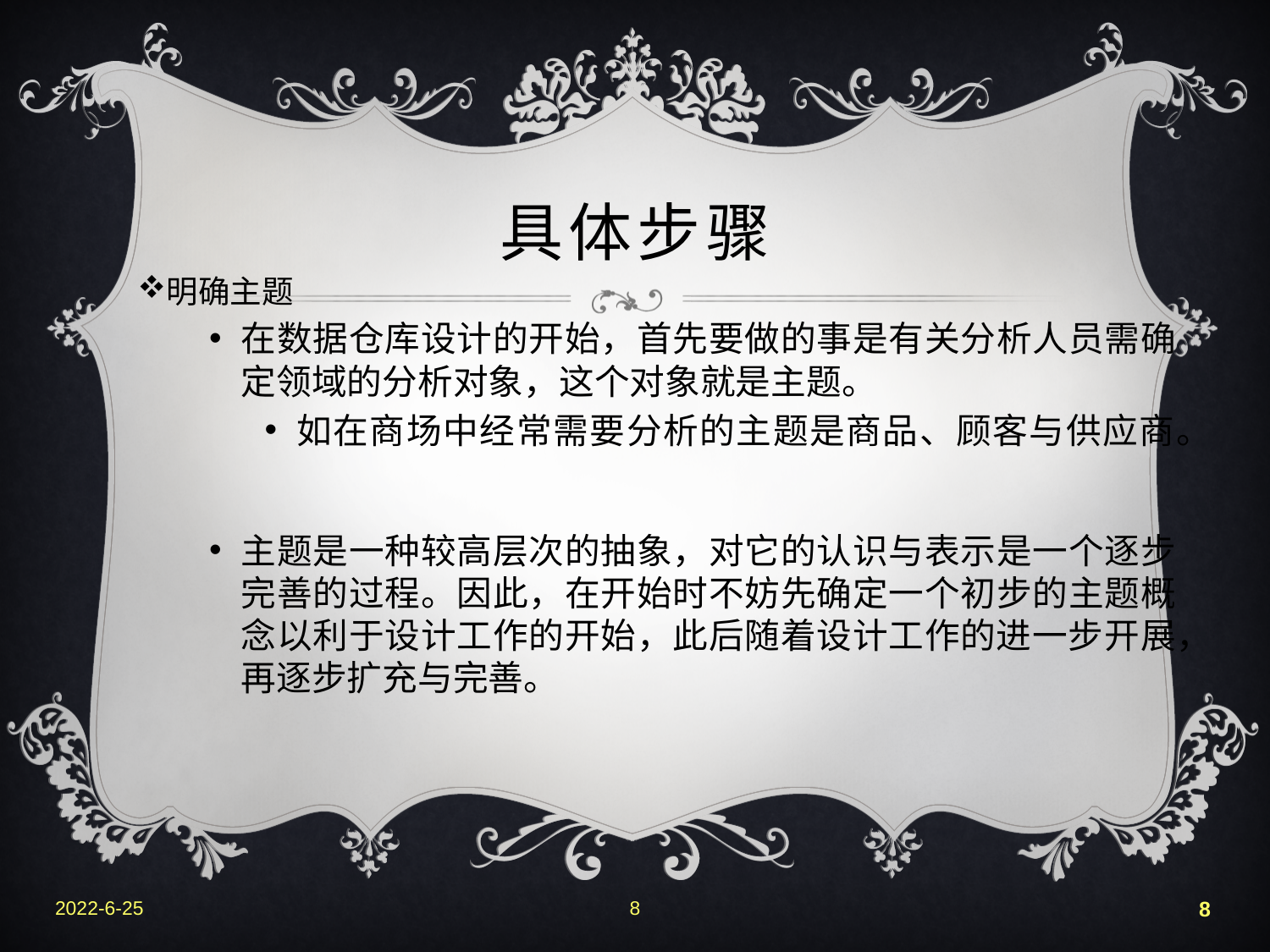

# 具体步骤
明确主题
在数据仓库设计的开始，首先要做的事是有关分析人员需确定领域的分析对象，这个对象就是主题。
如在商场中经常需要分析的主题是商品、顾客与供应商。

主题是一种较高层次的抽象，对它的认识与表示是一个逐步完善的过程。因此，在开始时不妨先确定一个初步的主题概念以利于设计工作的开始，此后随着设计工作的进一步开展，再逐步扩充与完善。
2022-6-25
8
8